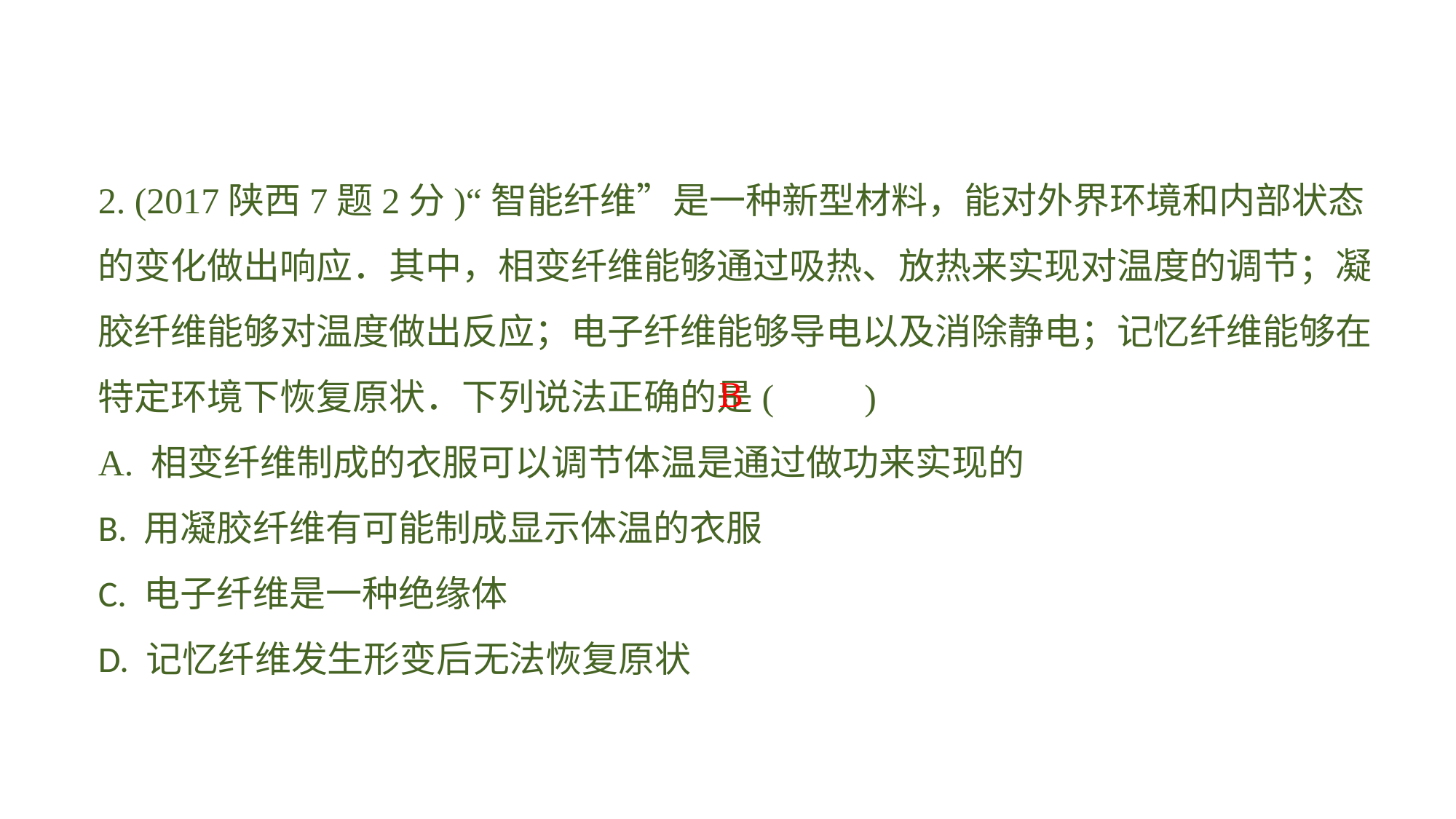

2. (2017陕西7题2分)“智能纤维”是一种新型材料，能对外界环境和内部状态的变化做出响应．其中，相变纤维能够通过吸热、放热来实现对温度的调节；凝胶纤维能够对温度做出反应；电子纤维能够导电以及消除静电；记忆纤维能够在特定环境下恢复原状．下列说法正确的是(　　)
A. 相变纤维制成的衣服可以调节体温是通过做功来实现的B. 用凝胶纤维有可能制成显示体温的衣服C. 电子纤维是一种绝缘体D. 记忆纤维发生形变后无法恢复原状
B